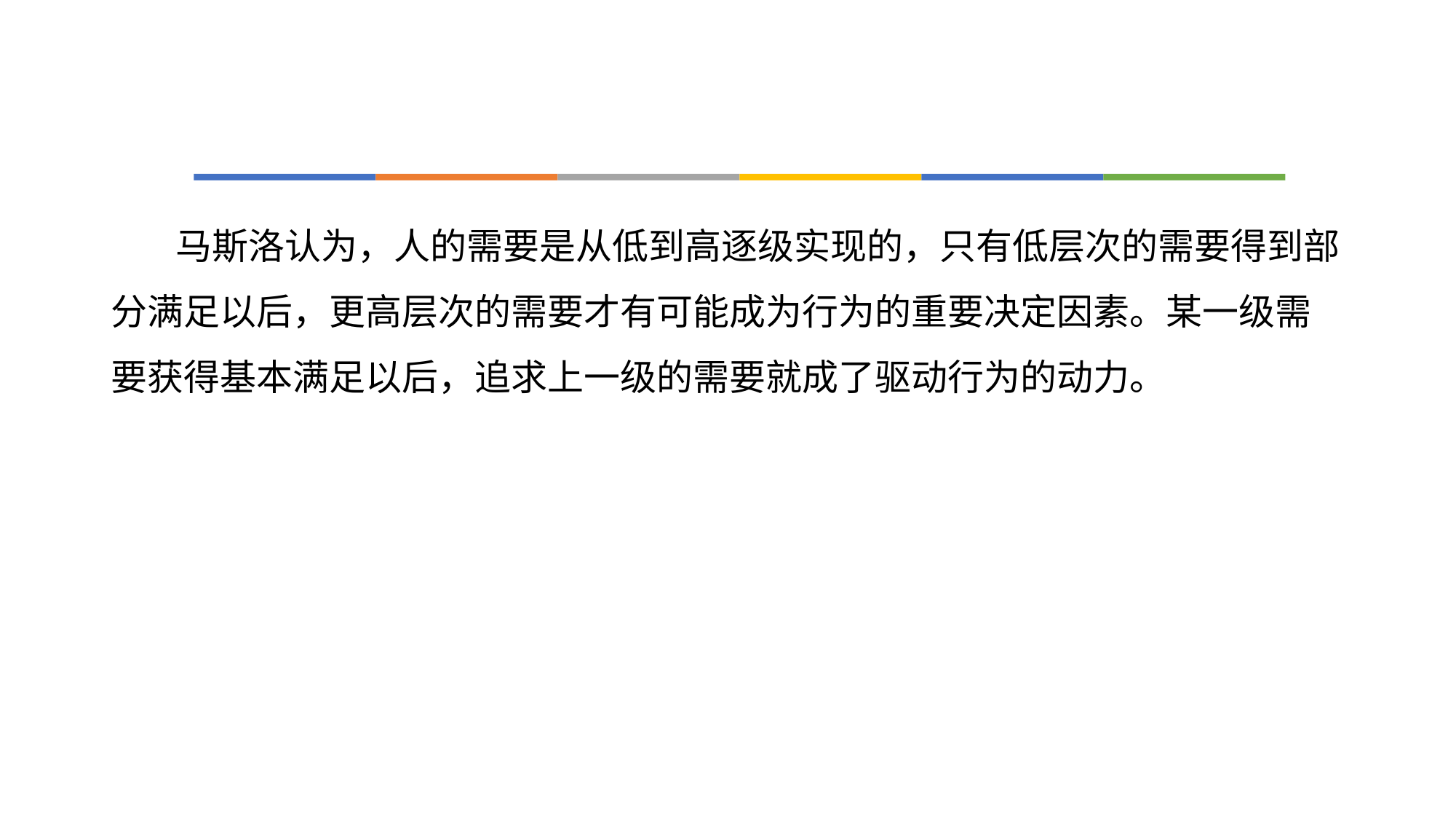

#
马斯洛认为，人的需要是从低到高逐级实现的，只有低层次的需要得到部分满足以后，更高层次的需要才有可能成为行为的重要决定因素。某一级需要获得基本满足以后，追求上一级的需要就成了驱动行为的动力。